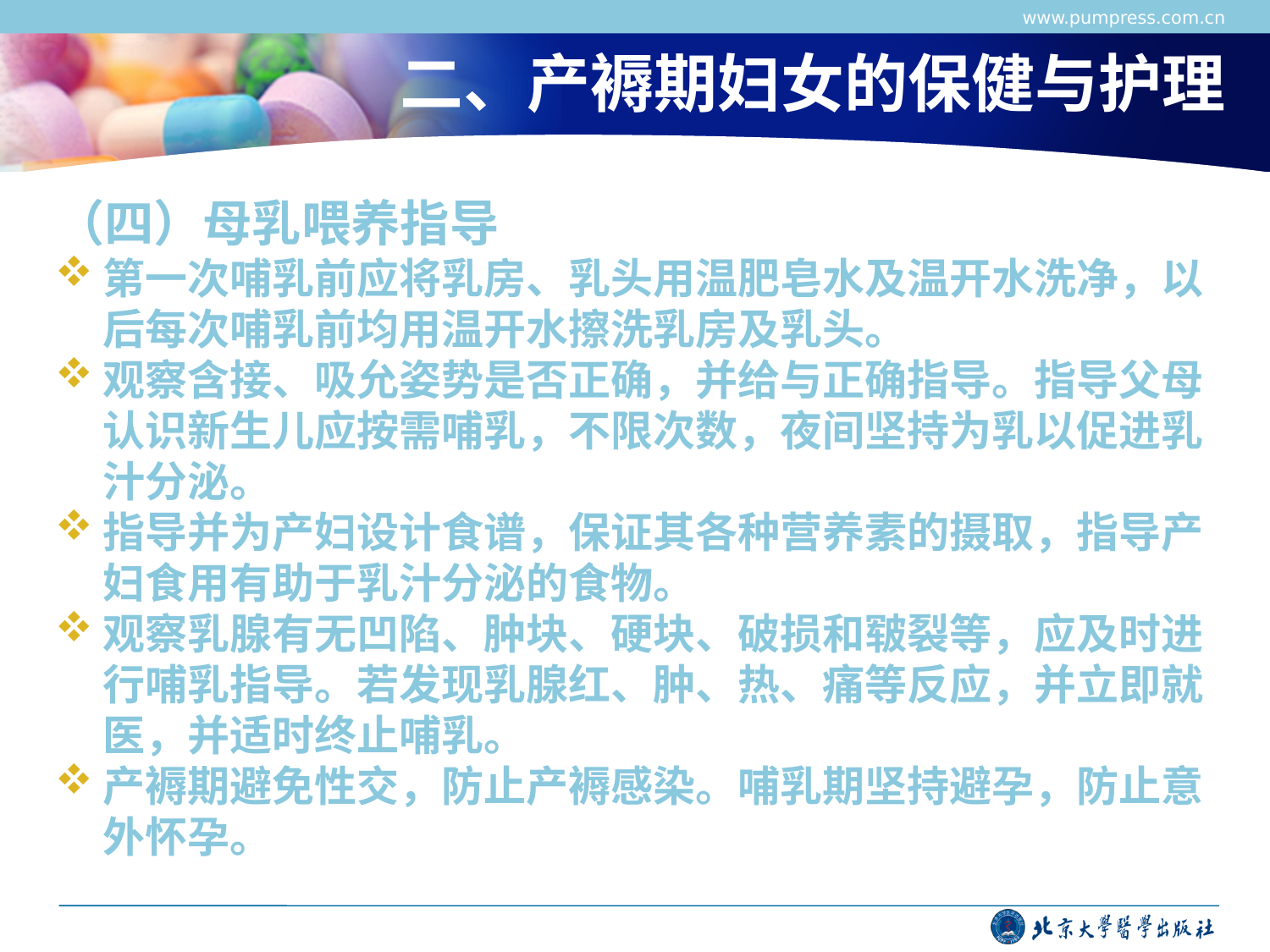

www.pumpress.com.cn
# 二、产褥期妇女的保健与护理
（四）母乳喂养指导
第一次哺乳前应将乳房、乳头用温肥皂水及温开水洗净，以后每次哺乳前均用温开水擦洗乳房及乳头。
观察含接、吸允姿势是否正确，并给与正确指导。指导父母认识新生儿应按需哺乳，不限次数，夜间坚持为乳以促进乳汁分泌。
指导并为产妇设计食谱，保证其各种营养素的摄取，指导产妇食用有助于乳汁分泌的食物。
观察乳腺有无凹陷、肿块、硬块、破损和皲裂等，应及时进行哺乳指导。若发现乳腺红、肿、热、痛等反应，并立即就医，并适时终止哺乳。
产褥期避免性交，防止产褥感染。哺乳期坚持避孕，防止意外怀孕。